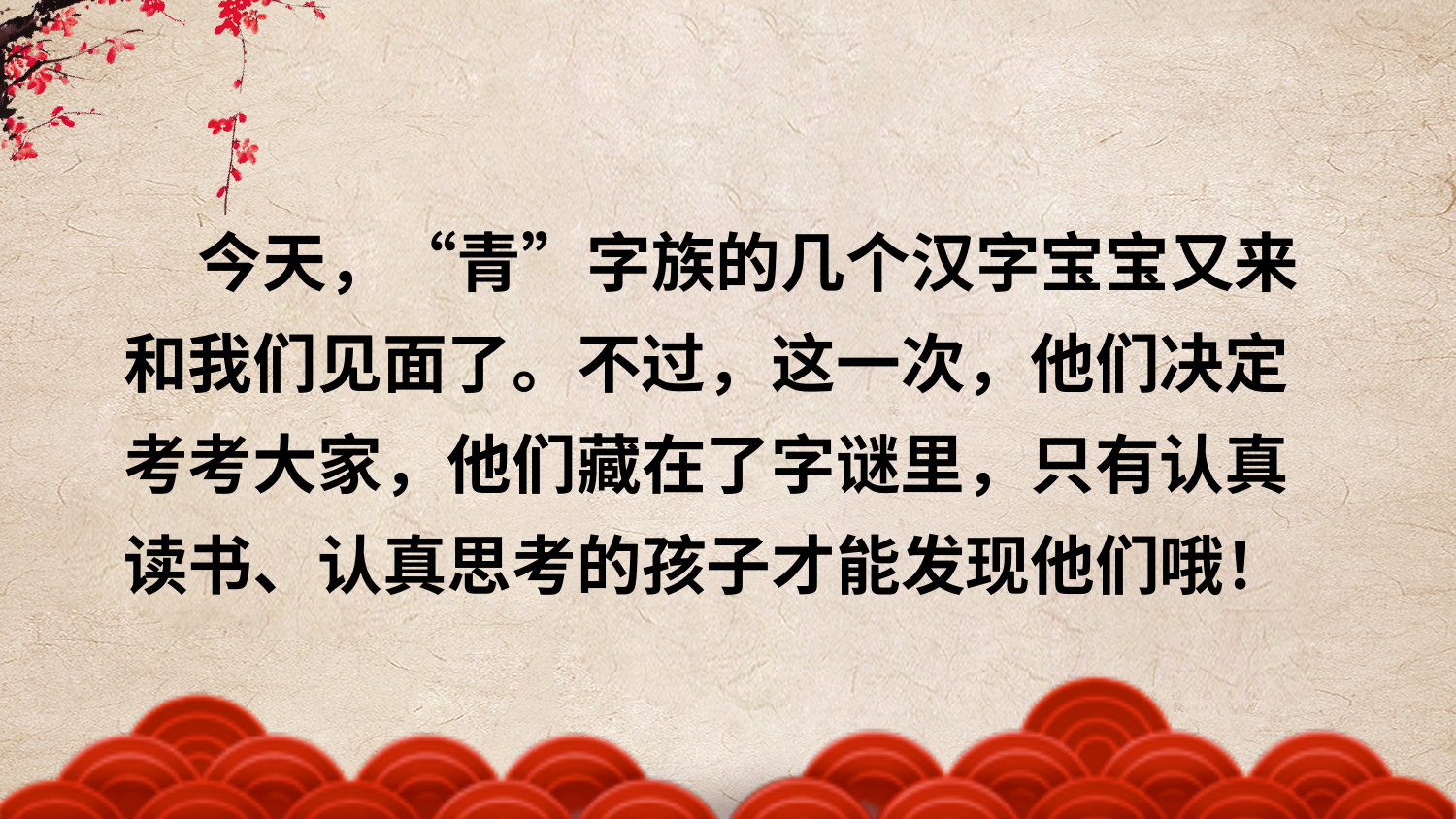

今天，“青”字族的几个汉字宝宝又来和我们见面了。不过，这一次，他们决定考考大家，他们藏在了字谜里，只有认真读书、认真思考的孩子才能发现他们哦！